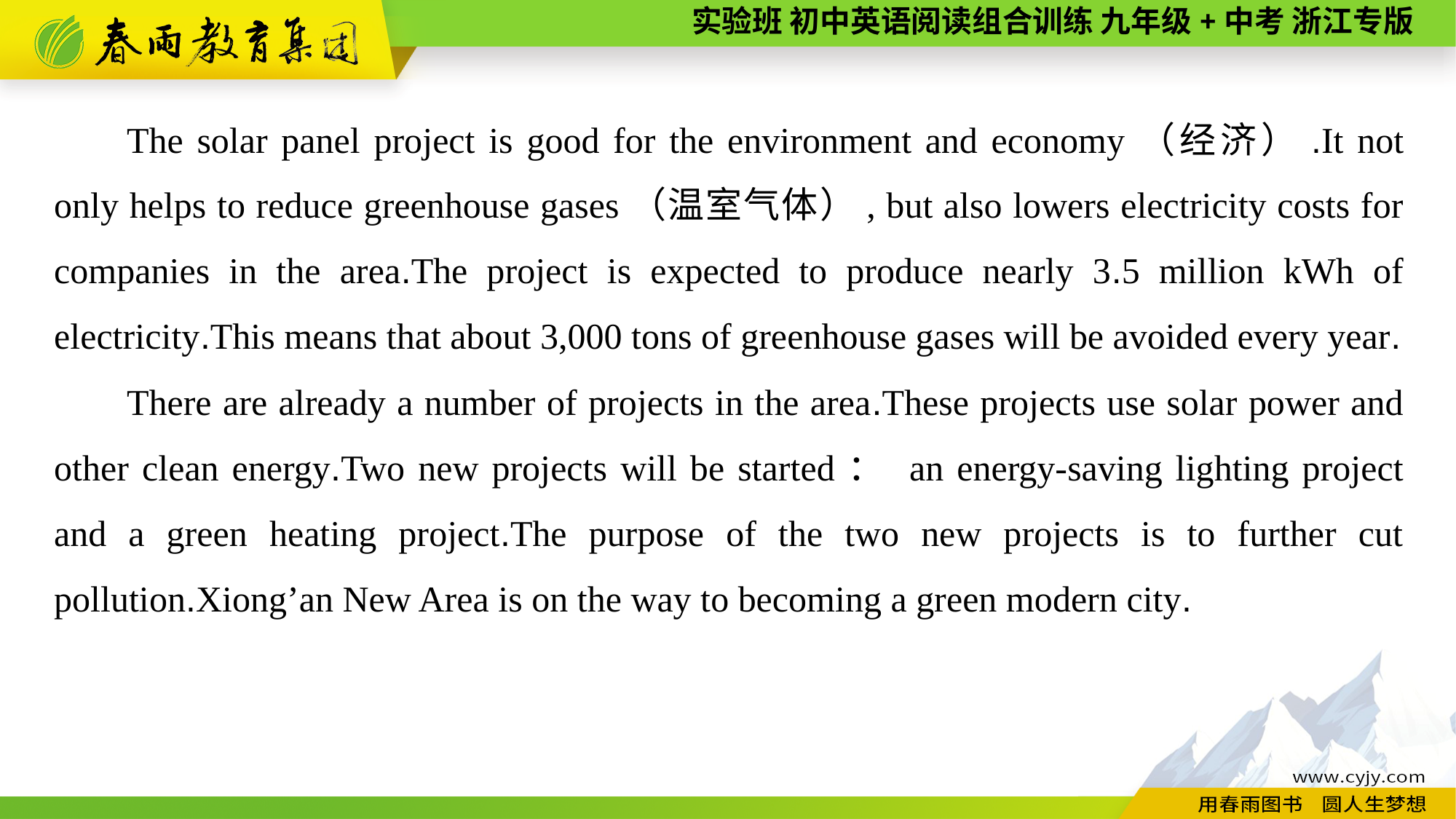

The solar panel project is good for the environment and economy（经济）.It not only helps to reduce greenhouse gases（温室气体）, but also lowers electricity costs for companies in the area.The project is expected to produce nearly 3.5 million kWh of electricity.This means that about 3,000 tons of greenhouse gases will be avoided every year.
There are already a number of projects in the area.These projects use solar power and other clean energy.Two new projects will be started： an energy-saving lighting project and a green heating project.The purpose of the two new projects is to further cut pollution.Xiong’an New Area is on the way to becoming a green modern city.